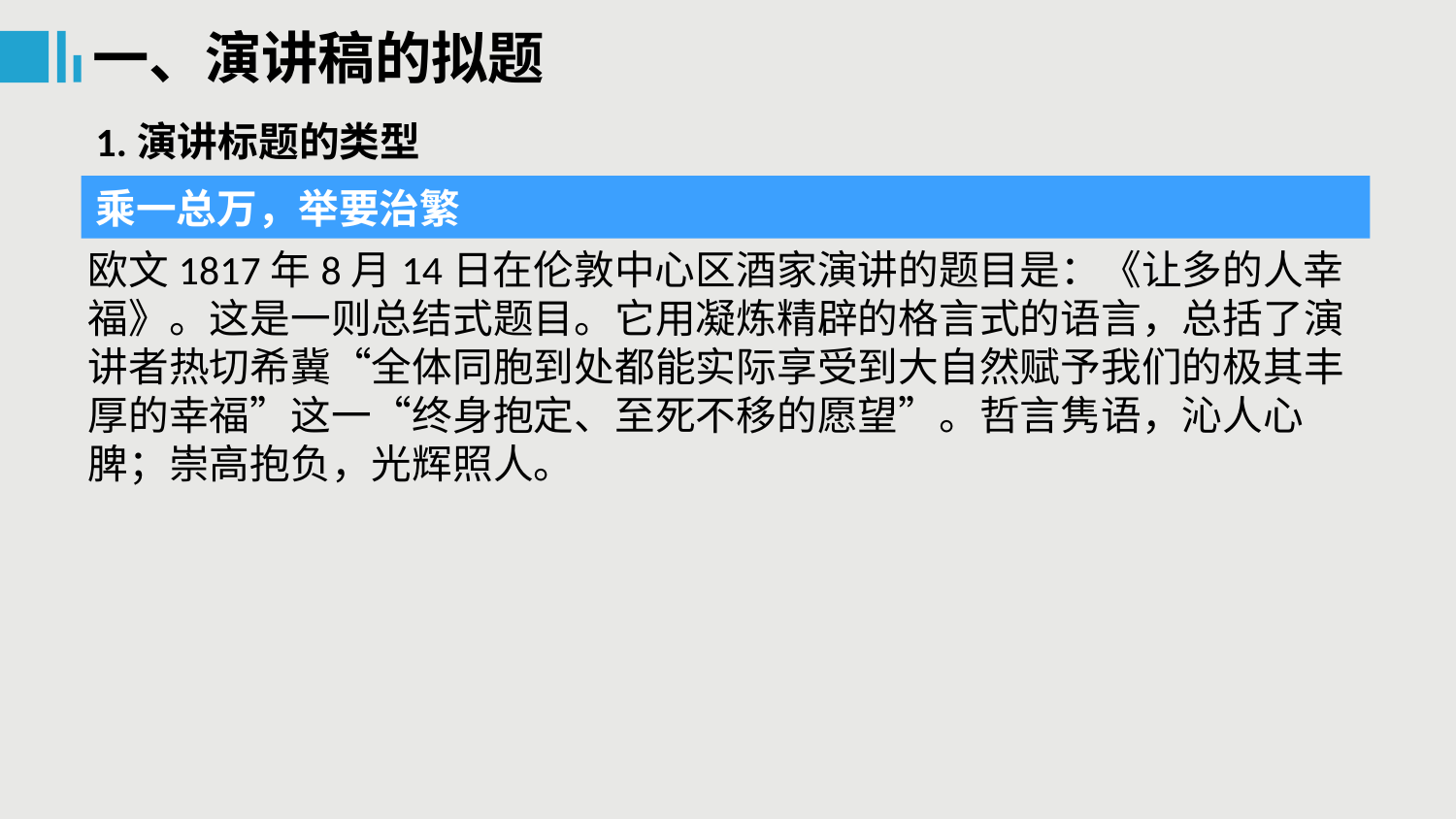

一、演讲稿的拟题

1.演讲标题的类型
乘一总万，举要治繁
欧文1817年8月14日在伦敦中心区酒家演讲的题目是：《让多的人幸
福》。这是一则总结式题目。它用凝炼精辟的格言式的语言，总括了演讲者热切希冀“全体同胞到处都能实际享受到大自然赋予我们的极其丰厚的幸福”这一“终身抱定、至死不移的愿望”。哲言隽语，沁人心脾；崇高抱负，光辉照人。